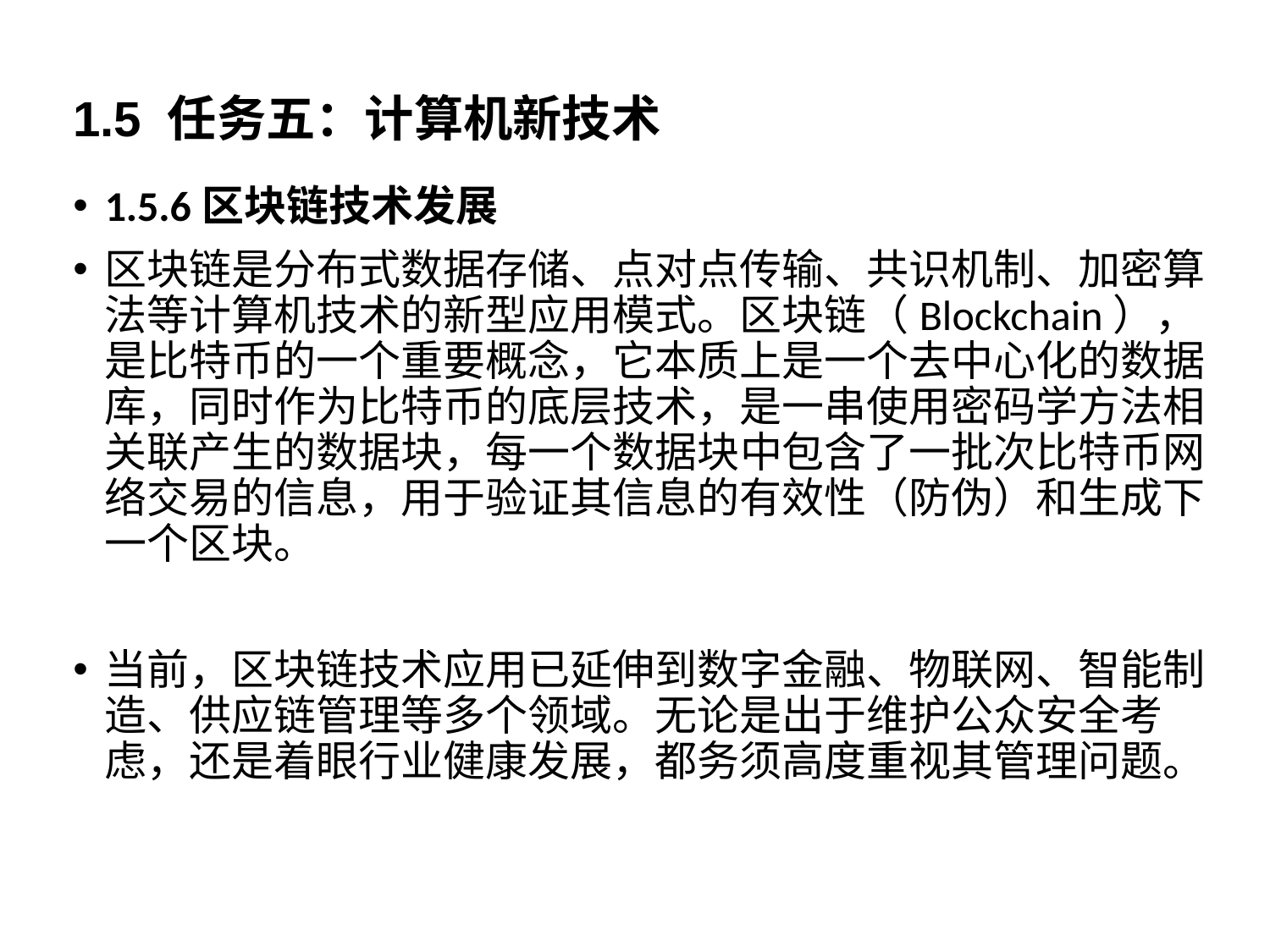

# 1.5 任务五：计算机新技术
1.5.6区块链技术发展
区块链是分布式数据存储、点对点传输、共识机制、加密算法等计算机技术的新型应用模式。区块链（Blockchain），是比特币的一个重要概念，它本质上是一个去中心化的数据库，同时作为比特币的底层技术，是一串使用密码学方法相关联产生的数据块，每一个数据块中包含了一批次比特币网络交易的信息，用于验证其信息的有效性（防伪）和生成下一个区块。

当前，区块链技术应用已延伸到数字金融、物联网、智能制造、供应链管理等多个领域。无论是出于维护公众安全考虑，还是着眼行业健康发展，都务须高度重视其管理问题。